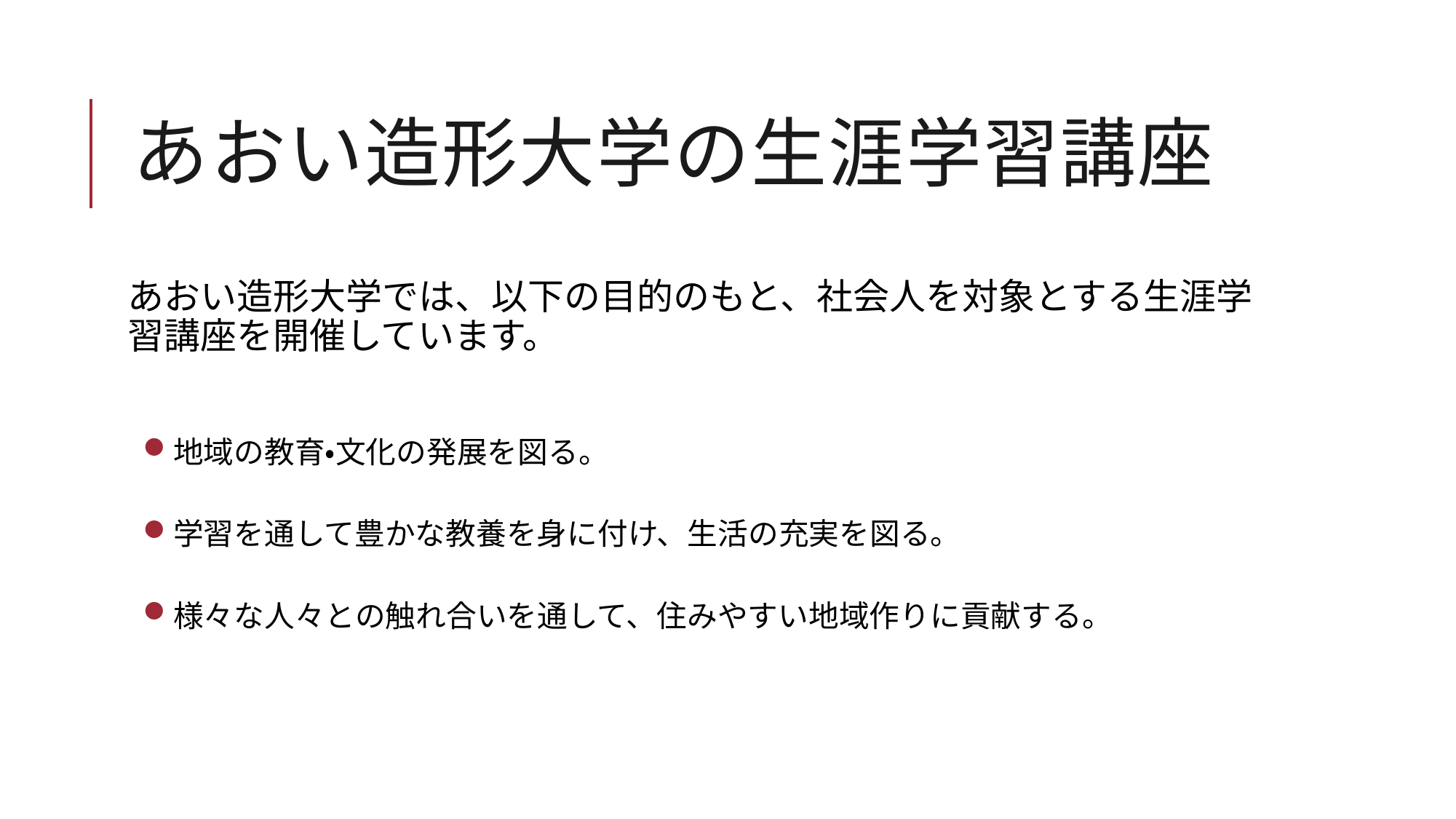

# あおい造形大学の生涯学習講座
あおい造形大学では、以下の目的のもと、社会人を対象とする生涯学習講座を開催しています。
地域の教育・文化の発展を図る。
学習を通して豊かな教養を身に付け、生活の充実を図る。
様々な人々との触れ合いを通して、住みやすい地域作りに貢献する。